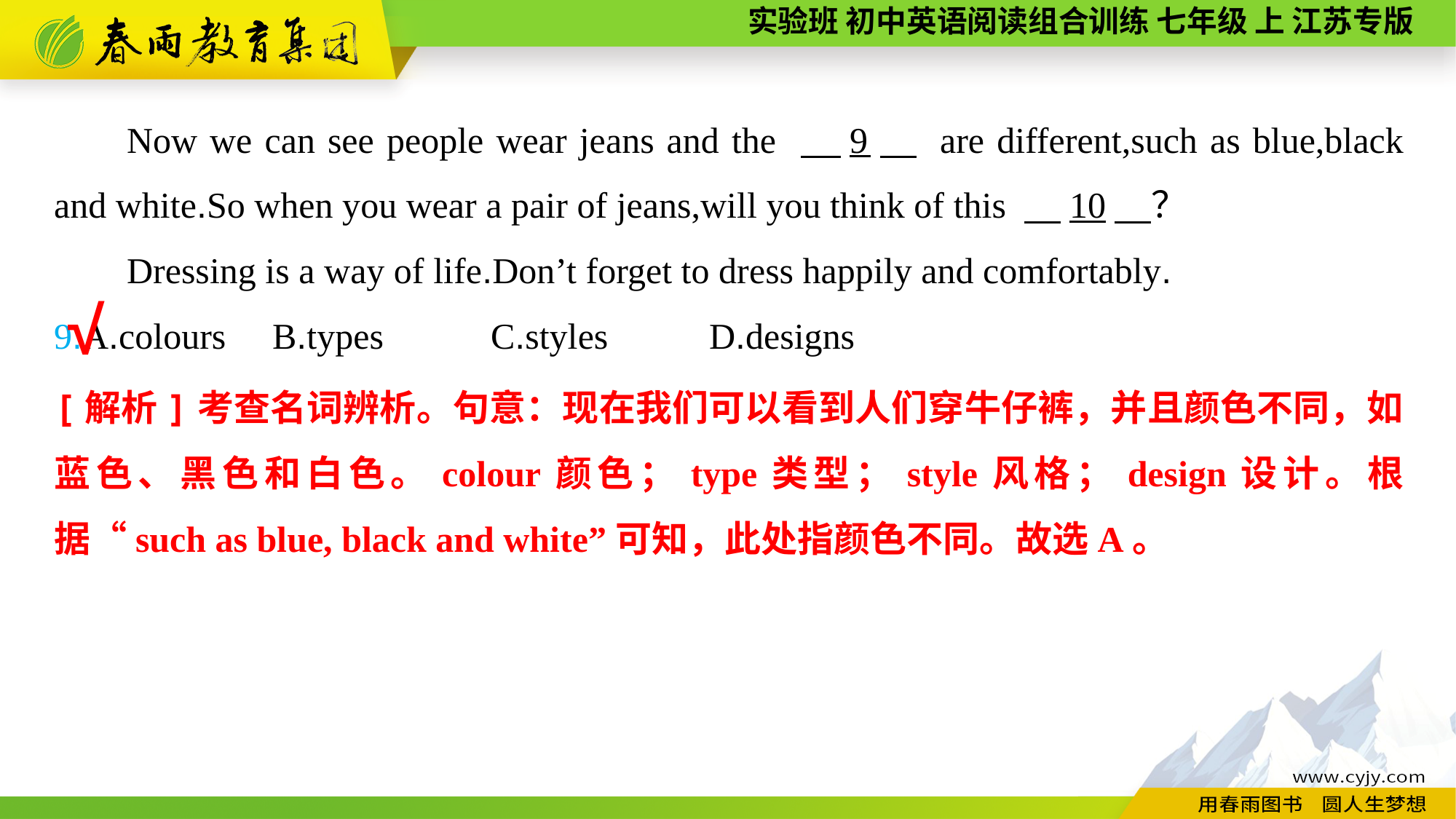

Now we can see people wear jeans and the 　9　 are different,such as blue,black and white.So when you wear a pair of jeans,will you think of this 　10　？
Dressing is a way of life.Don’t forget to dress happily and comfortably.
9.A.colours	B.types	C.styles	D.designs
√
[解析]考查名词辨析。句意：现在我们可以看到人们穿牛仔裤，并且颜色不同，如蓝色、黑色和白色。colour颜色；type类型；style风格；design设计。根据“such as blue, black and white”可知，此处指颜色不同。故选A。